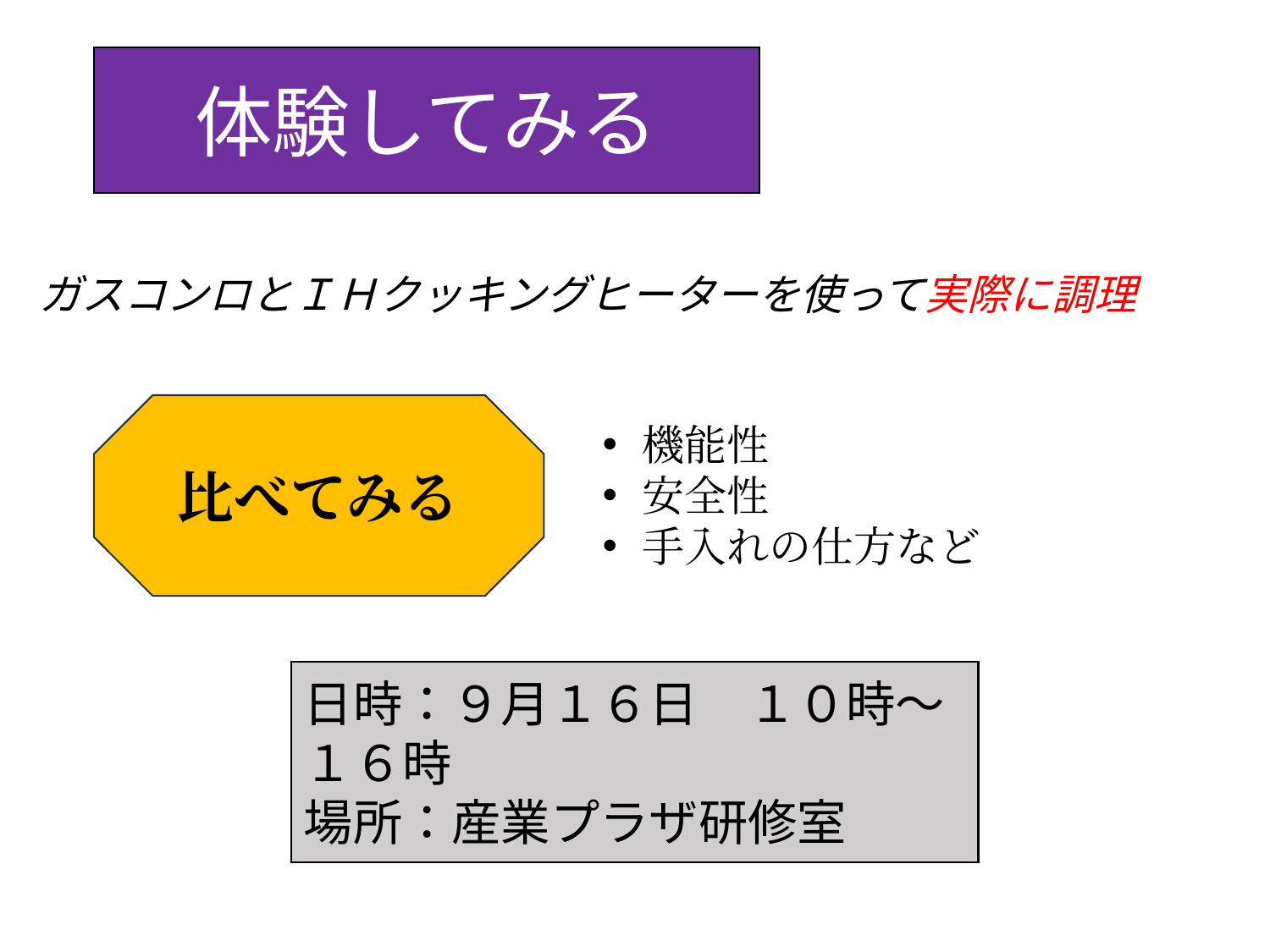

体験してみる
ガスコンロとＩＨクッキングヒーターを使って実際に調理
比べてみる
機能性
安全性
手入れの仕方など
日時：９月１６日　１０時～１６時
場所：産業プラザ研修室